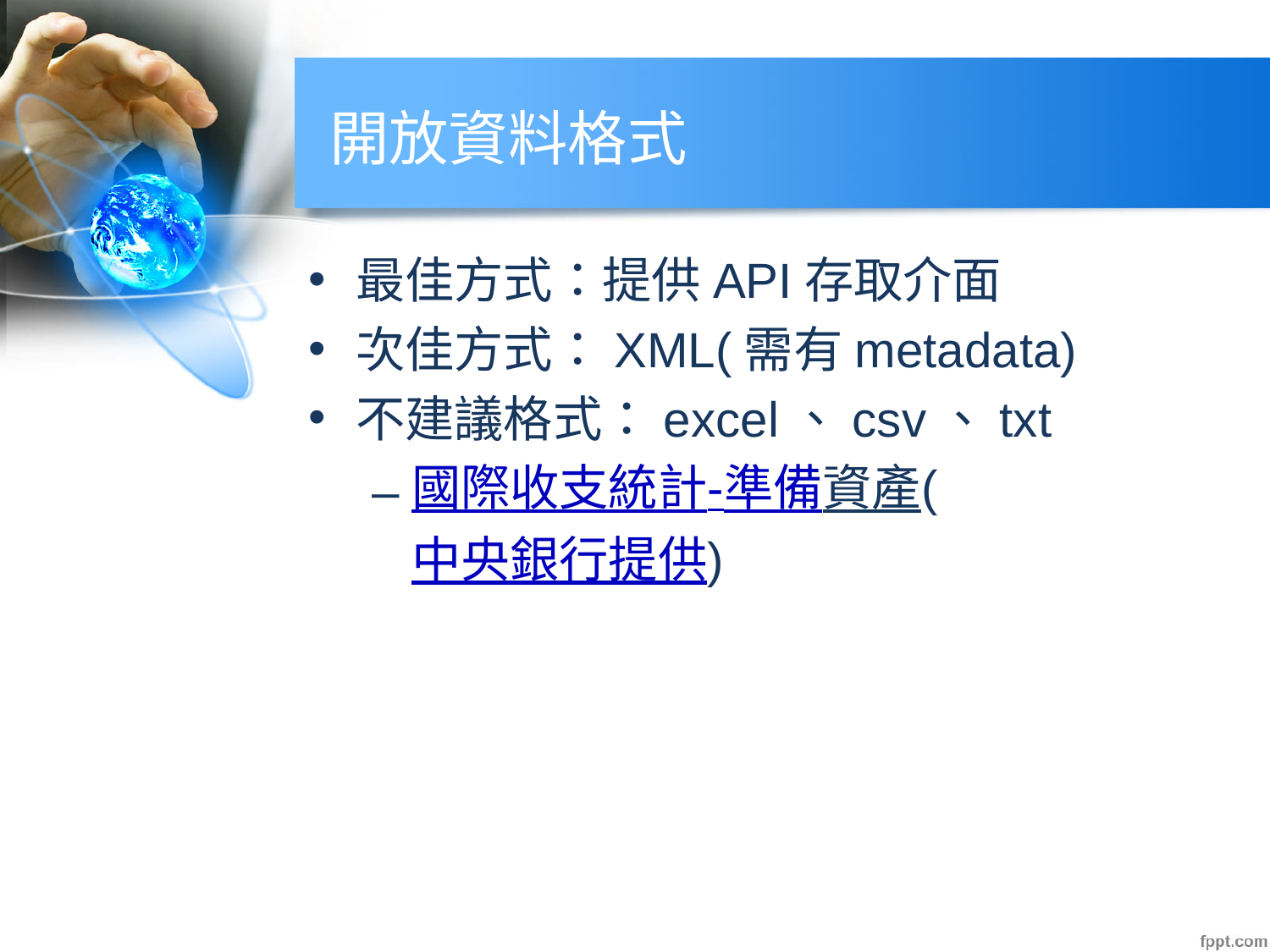

# 開放資料格式
最佳方式：提供API存取介面
次佳方式：XML(需有metadata)
不建議格式：excel、csv、txt
國際收支統計-準備資產(中央銀行提供)